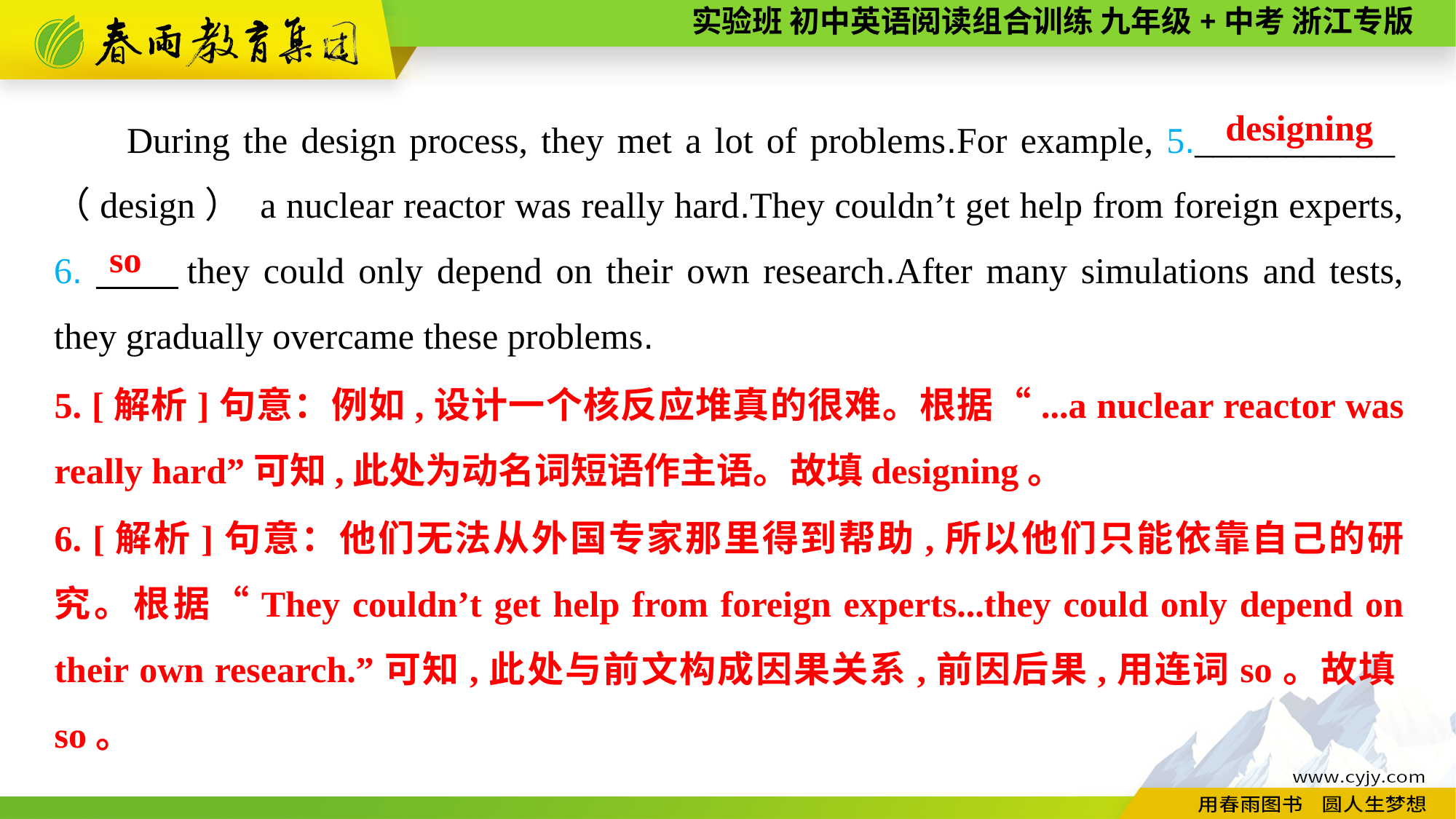

During the design process, they met a lot of problems.For example, 5.___________（design） a nuclear reactor was really hard.They couldn’t get help from foreign experts, 6.　　they could only depend on their own research.After many simulations and tests, they gradually overcame these problems.
designing
so
5. [解析]句意：例如,设计一个核反应堆真的很难。根据“...a nuclear reactor was really hard”可知,此处为动名词短语作主语。故填designing。
6. [解析]句意：他们无法从外国专家那里得到帮助,所以他们只能依靠自己的研究。根据“They couldn’t get help from foreign experts...they could only depend on their own research.”可知,此处与前文构成因果关系,前因后果,用连词so。故填so。